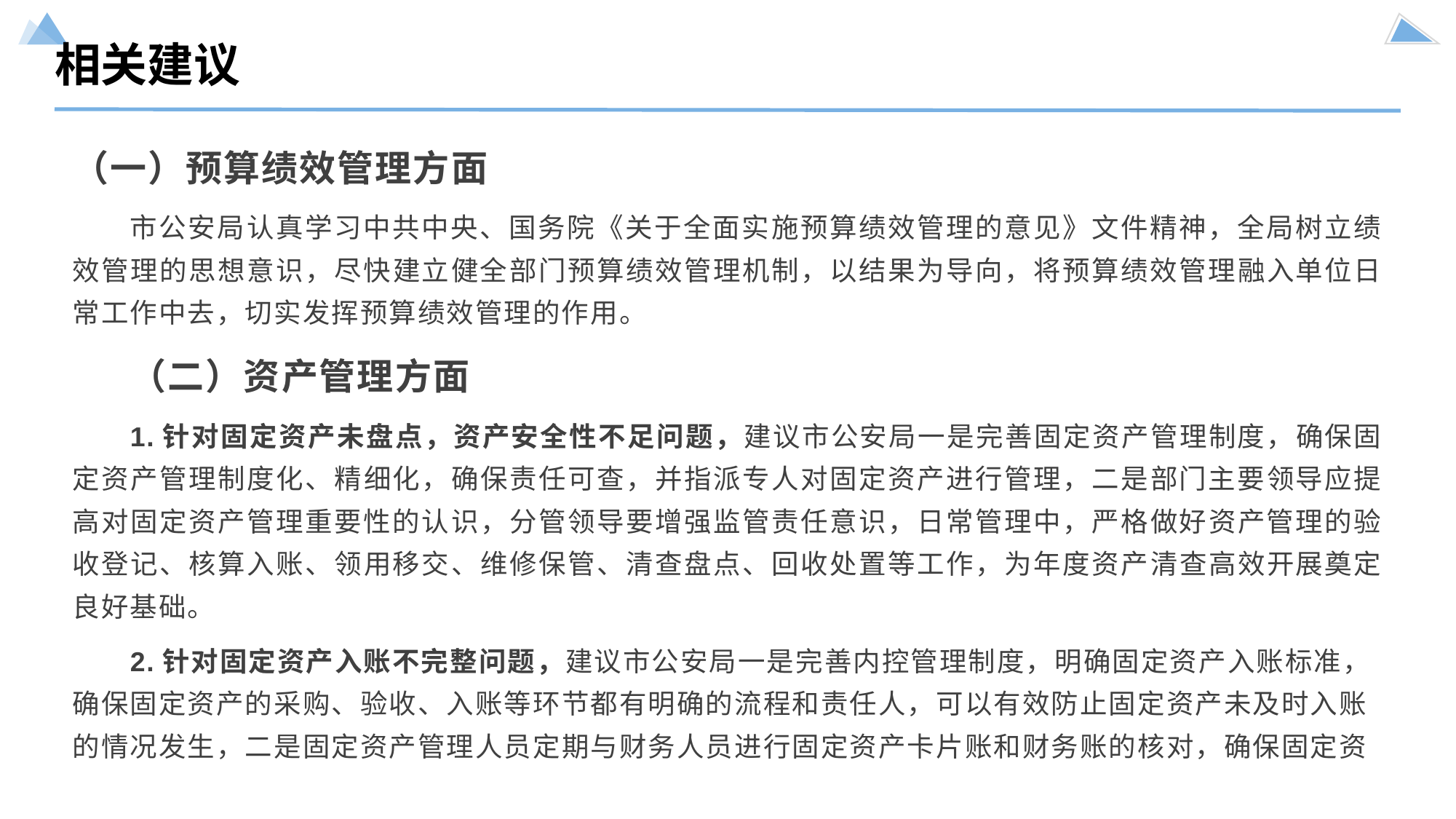

相关建议
（一）预算绩效管理方面
市公安局认真学习中共中央、国务院《关于全面实施预算绩效管理的意见》文件精神，全局树立绩效管理的思想意识，尽快建立健全部门预算绩效管理机制，以结果为导向，将预算绩效管理融入单位日常工作中去，切实发挥预算绩效管理的作用。
（二）资产管理方面
1.针对固定资产未盘点，资产安全性不足问题，建议市公安局一是完善固定资产管理制度，确保固定资产管理制度化、精细化，确保责任可查，并指派专人对固定资产进行管理，二是部门主要领导应提高对固定资产管理重要性的认识，分管领导要增强监管责任意识，日常管理中，严格做好资产管理的验收登记、核算入账、领用移交、维修保管、清查盘点、回收处置等工作，为年度资产清查高效开展奠定良好基础。
2.针对固定资产入账不完整问题，建议市公安局一是完善内控管理制度，明确固定资产入账标准，确保固定资产的采购、验收、入账等环节都有明确的流程和责任人，可以有效防止固定资产未及时入账的情况发生，二是固定资产管理人员定期与财务人员进行固定资产卡片账和财务账的核对，确保固定资